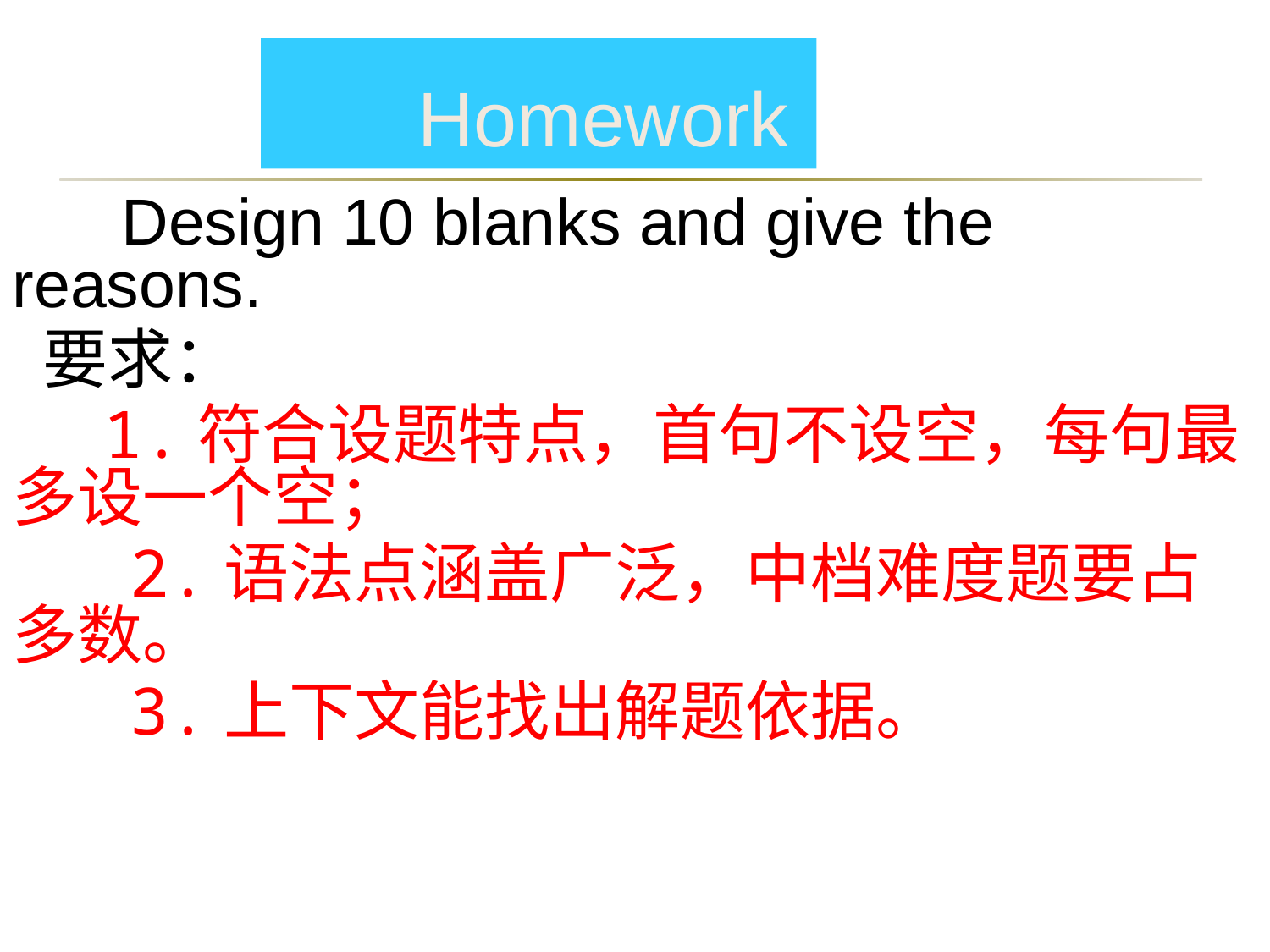

Homework

      Design 10 blanks and give the reasons.
 要求：
     1.符合设题特点，首句不设空，每句最多设一个空；
   2.语法点涵盖广泛，中档难度题要占多数。
   3.上下文能找出解题依据。